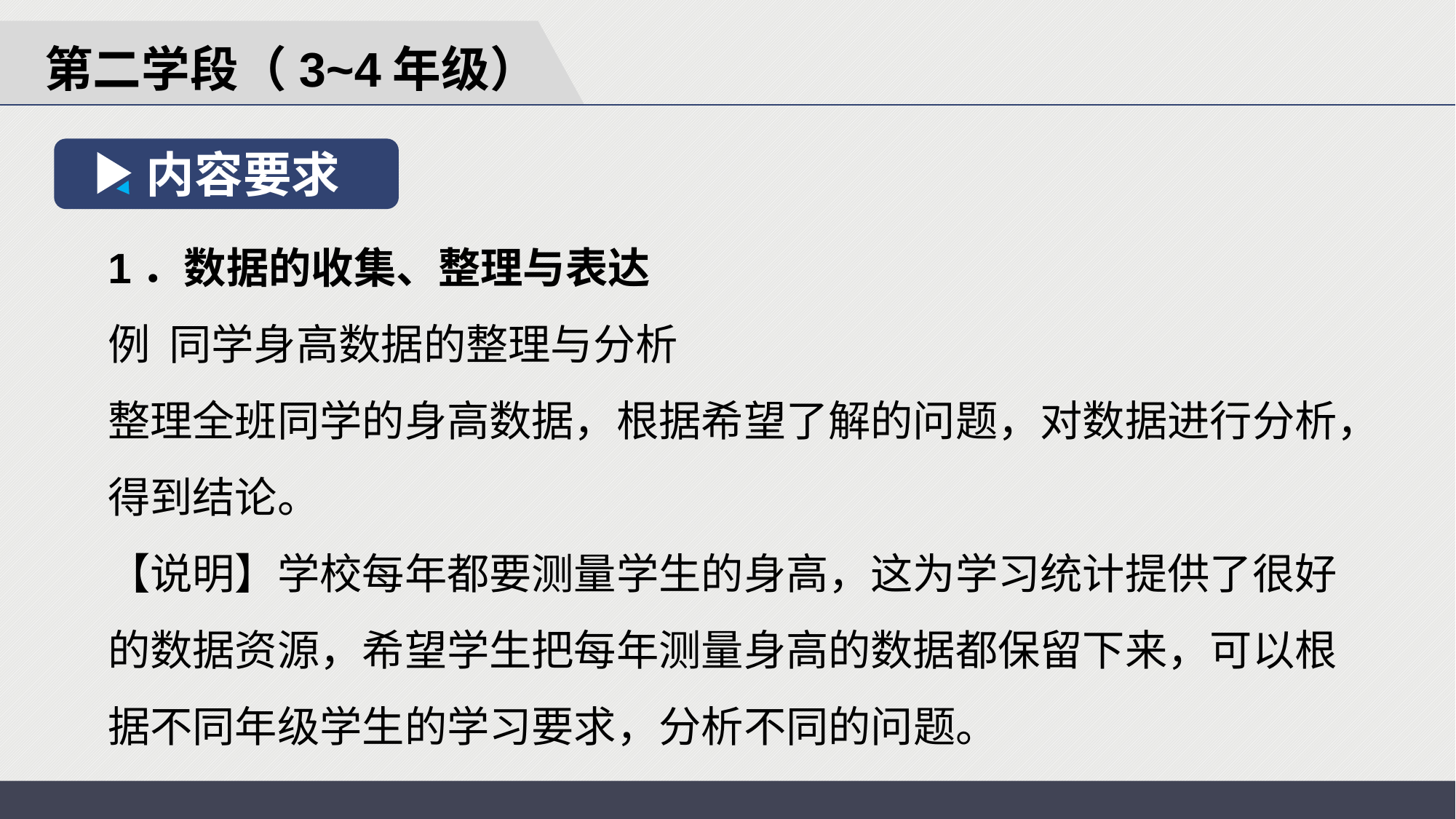

第二学段（3~4年级）
内容要求

1．数据的收集、整理与表达
例  同学身高数据的整理与分析
整理全班同学的身高数据，根据希望了解的问题，对数据进行分析，得到结论。
【说明】学校每年都要测量学生的身高，这为学习统计提供了很好的数据资源，希望学生把每年测量身高的数据都保留下来，可以根据不同年级学生的学习要求，分析不同的问题。